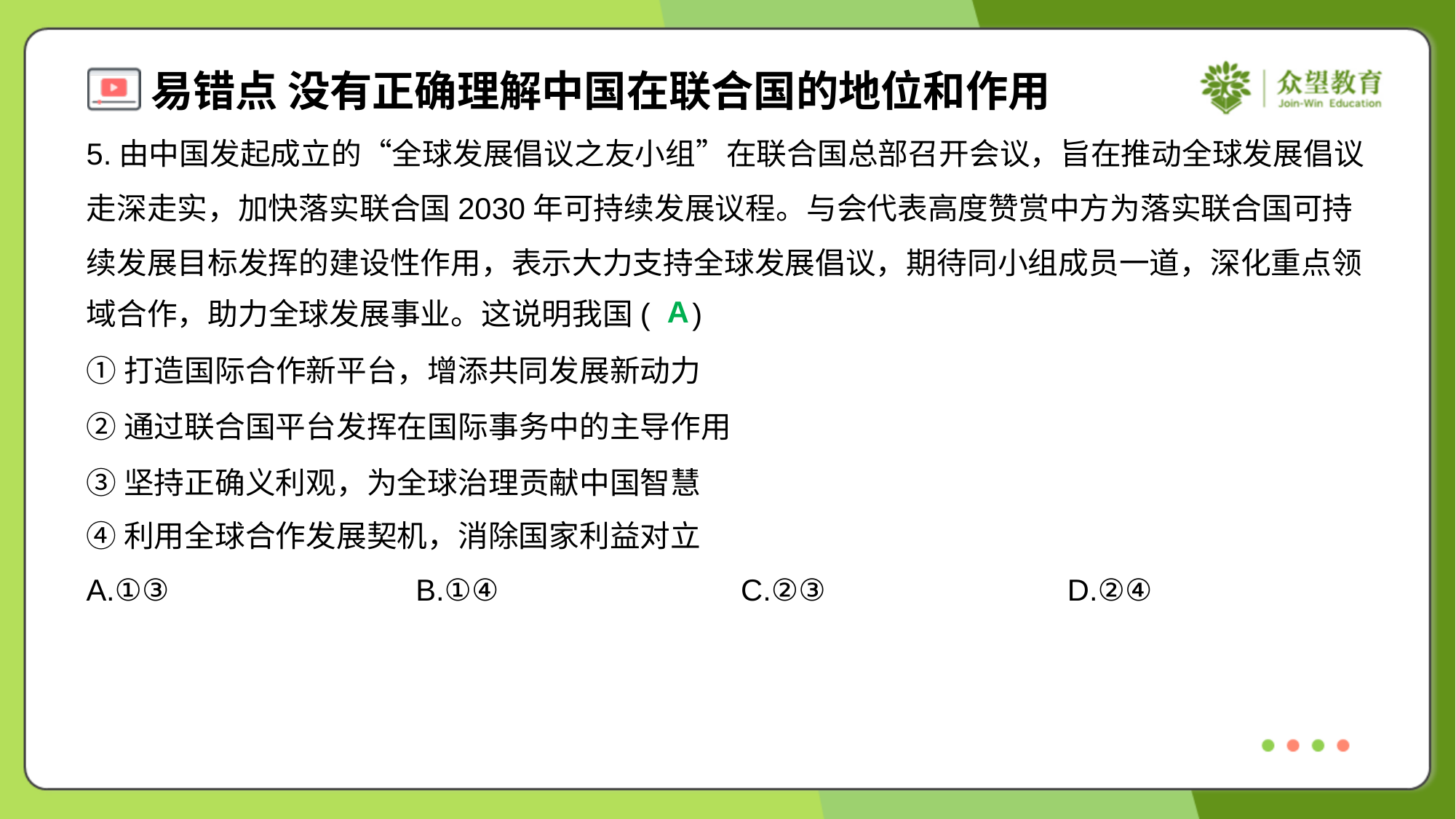

5.由中国发起成立的“全球发展倡议之友小组”在联合国总部召开会议，旨在推动全球发展倡议
走深走实，加快落实联合国2030年可持续发展议程。与会代表高度赞赏中方为落实联合国可持
续发展目标发挥的建设性作用，表示大力支持全球发展倡议，期待同小组成员一道，深化重点领
域合作，助力全球发展事业。这说明我国(     )
A
①打造国际合作新平台，增添共同发展新动力
②通过联合国平台发挥在国际事务中的主导作用
③坚持正确义利观，为全球治理贡献中国智慧
④利用全球合作发展契机，消除国家利益对立
A.①③	B.①④	C.②③	D.②④